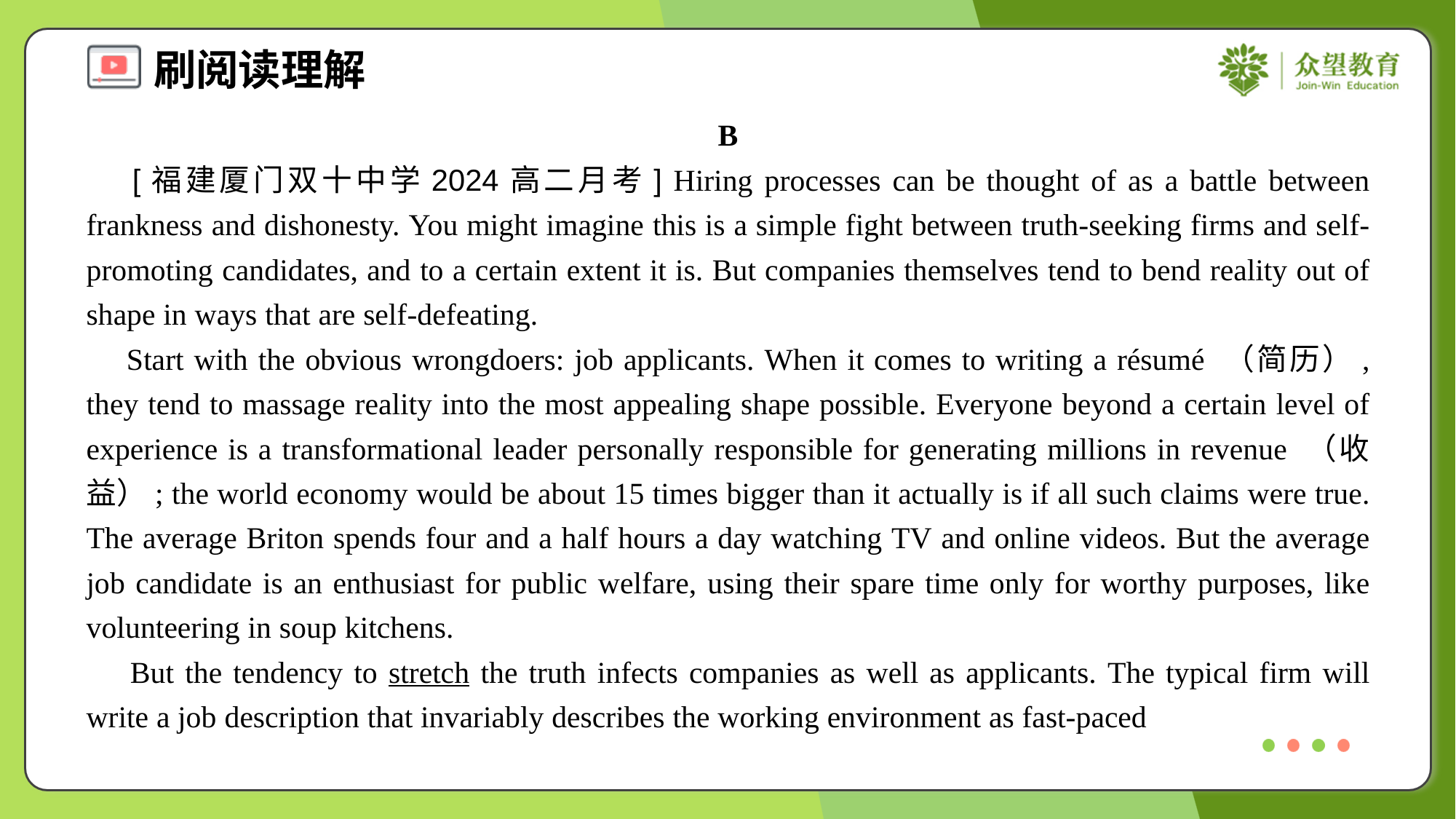

B
    [福建厦门双十中学2024高二月考] Hiring processes can be thought of as a battle between frankness and dishonesty. You might imagine this is a simple fight between truth-seeking firms and self-promoting candidates, and to a certain extent it is. But companies themselves tend to bend reality out of shape in ways that are self-defeating.
    Start with the obvious wrongdoers: job applicants. When it comes to writing a résumé （简历）, they tend to massage reality into the most appealing shape possible. Everyone beyond a certain level of experience is a transformational leader personally responsible for generating millions in revenue （收益）; the world economy would be about 15 times bigger than it actually is if all such claims were true. The average Briton spends four and a half hours a day watching TV and online videos. But the average job candidate is an enthusiast for public welfare, using their spare time only for worthy purposes, like volunteering in soup kitchens.
    But the tendency to stretch the truth infects companies as well as applicants. The typical firm will write a job description that invariably describes the working environment as fast-paced